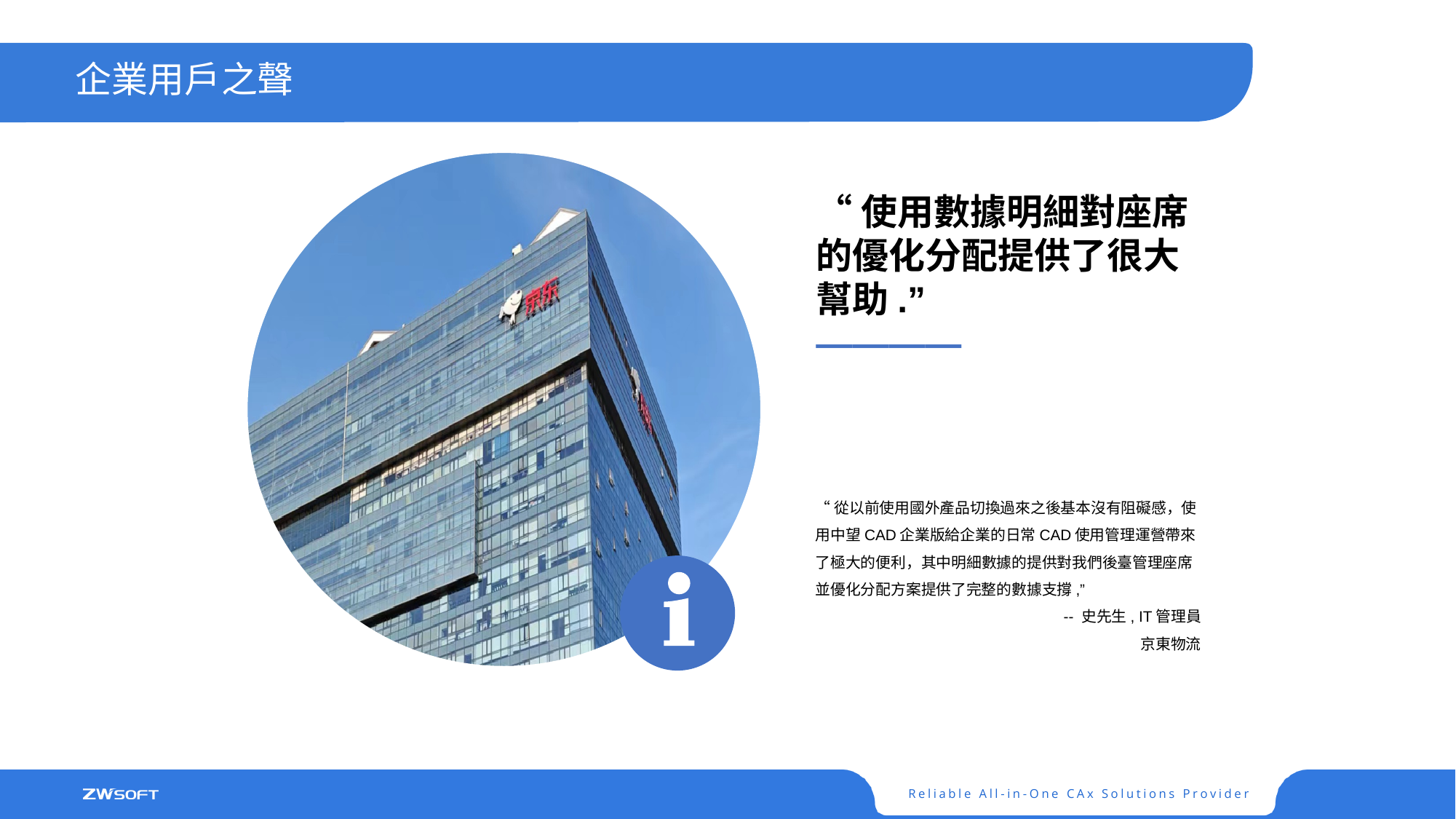

企業用戶之聲

“使用數據明細對座席的優化分配提供了很大幫助.”
————
“從以前使用國外產品切換過來之後基本沒有阻礙感，使用中望CAD企業版給企業的日常CAD使用管理運營帶來了極大的便利，其中明細數據的提供對我們後臺管理座席並優化分配方案提供了完整的數據支撐,”
-- 史先生, IT管理員
京東物流